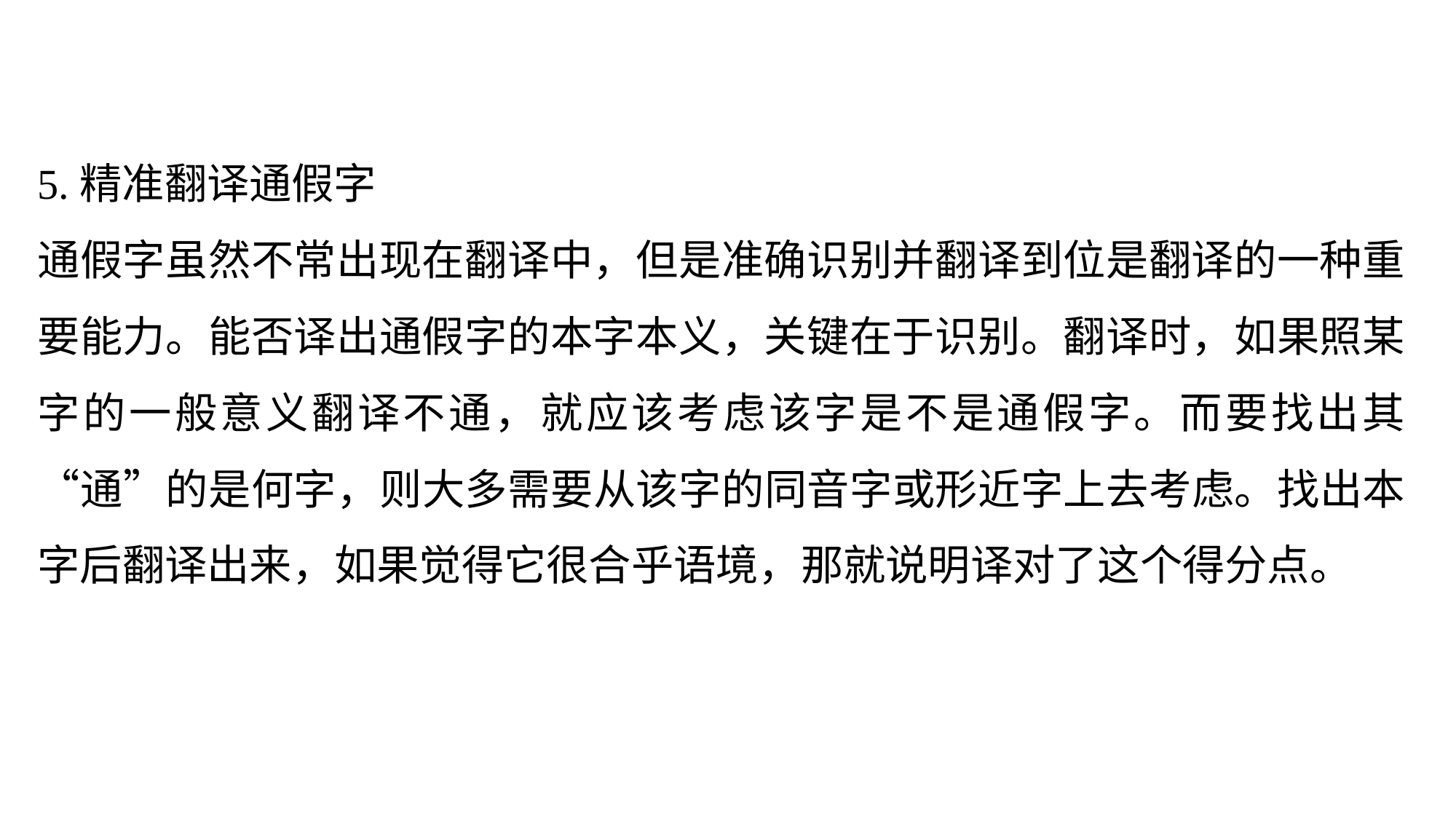

5.精准翻译通假字
通假字虽然不常出现在翻译中，但是准确识别并翻译到位是翻译的一种重要能力。能否译出通假字的本字本义，关键在于识别。翻译时，如果照某字的一般意义翻译不通，就应该考虑该字是不是通假字。而要找出其“通”的是何字，则大多需要从该字的同音字或形近字上去考虑。找出本字后翻译出来，如果觉得它很合乎语境，那就说明译对了这个得分点。